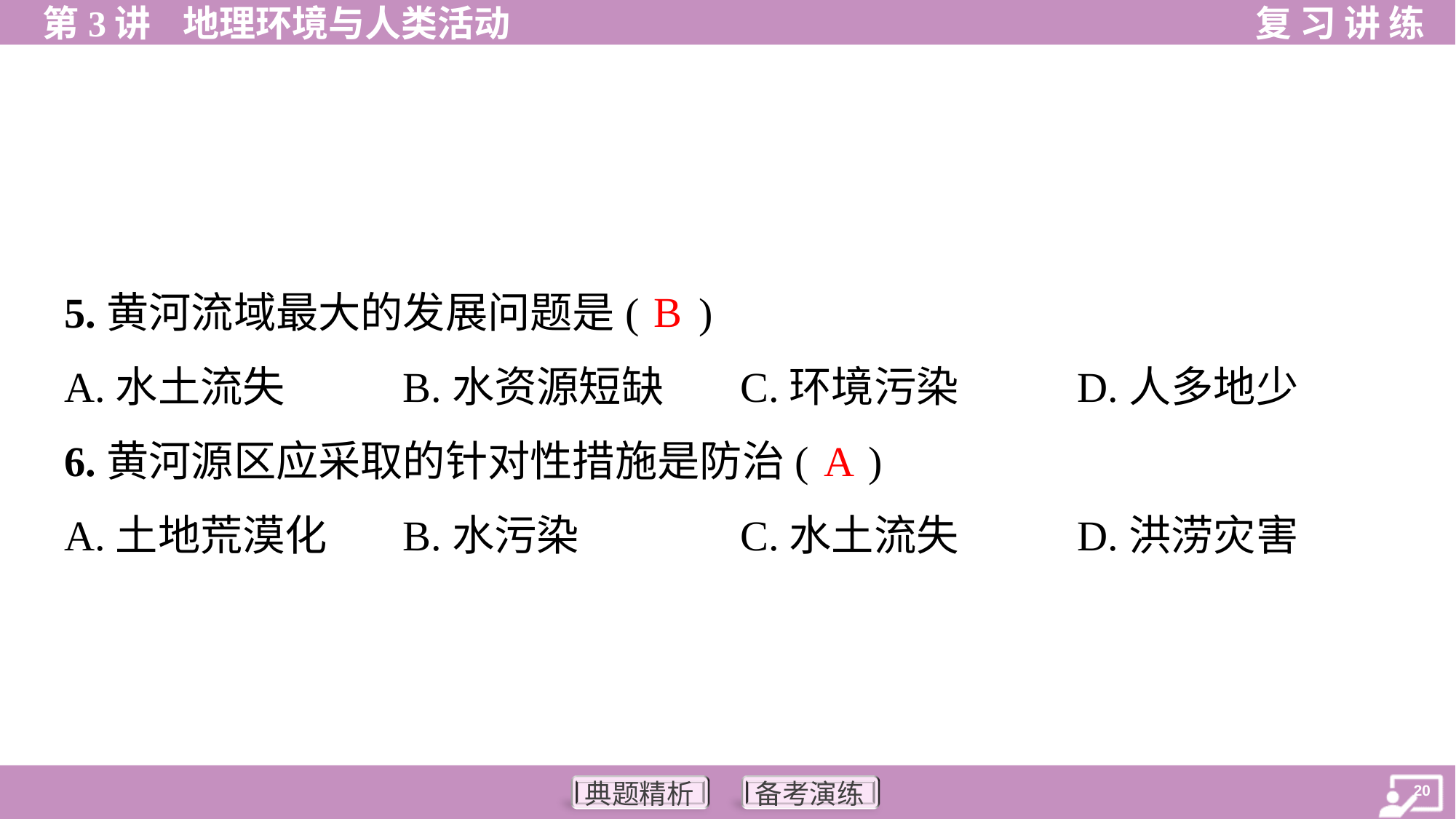

B
5.黄河流域最大的发展问题是(     )
A.水土流失	B.水资源短缺	C.环境污染	D.人多地少
A
6.黄河源区应采取的针对性措施是防治(     )
A.土地荒漠化	B.水污染	C.水土流失	D.洪涝灾害